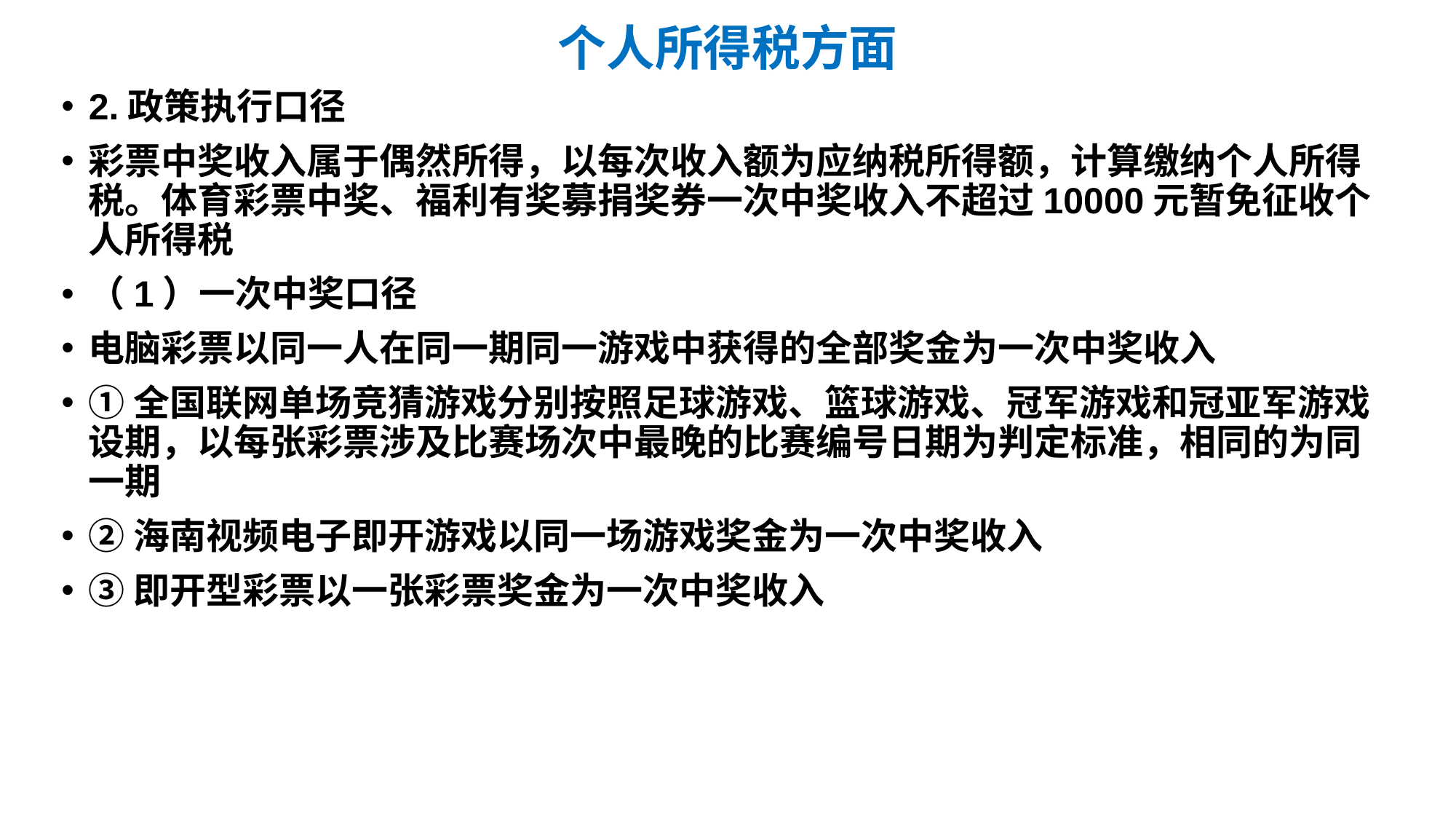

# 个人所得税方面
2.政策执行口径
彩票中奖收入属于偶然所得，以每次收入额为应纳税所得额，计算缴纳个人所得税。体育彩票中奖、福利有奖募捐奖券一次中奖收入不超过10000元暂免征收个人所得税
（1）一次中奖口径
电脑彩票以同一人在同一期同一游戏中获得的全部奖金为一次中奖收入
①全国联网单场竞猜游戏分别按照足球游戏、篮球游戏、冠军游戏和冠亚军游戏设期，以每张彩票涉及比赛场次中最晚的比赛编号日期为判定标准，相同的为同一期
②海南视频电子即开游戏以同一场游戏奖金为一次中奖收入
③即开型彩票以一张彩票奖金为一次中奖收入